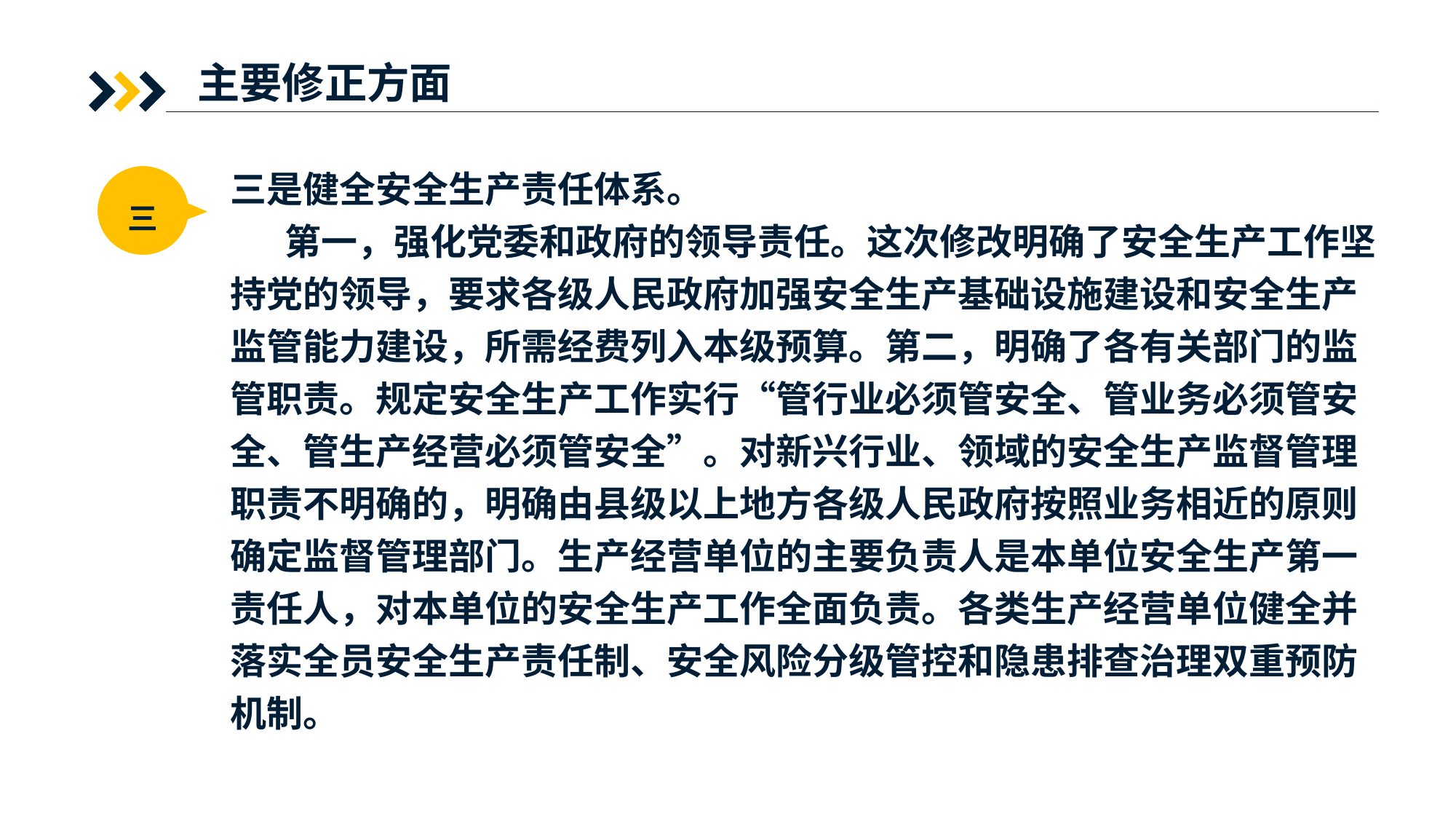

主要修正方面

三是健全安全生产责任体系。
第一，强化党委和政府的领导责任。这次修改明确了安全生产工作坚持党的领导，要求各级人民政府加强安全生产基础设施建设和安全生产监管能力建设，所需经费列入本级预算。第二，明确了各有关部门的监管职责。规定安全生产工作实行“管行业必须管安全、管业务必须管安全、管生产经营必须管安全”。对新兴行业、领域的安全生产监督管理职责不明确的，明确由县级以上地方各级人民政府按照业务相近的原则确定监督管理部门。生产经营单位的主要负责人是本单位安全生产第一责任人，对本单位的安全生产工作全面负责。各类生产经营单位健全并落实全员安全生产责任制、安全风险分级管控和隐患排查治理双重预防机制。

三